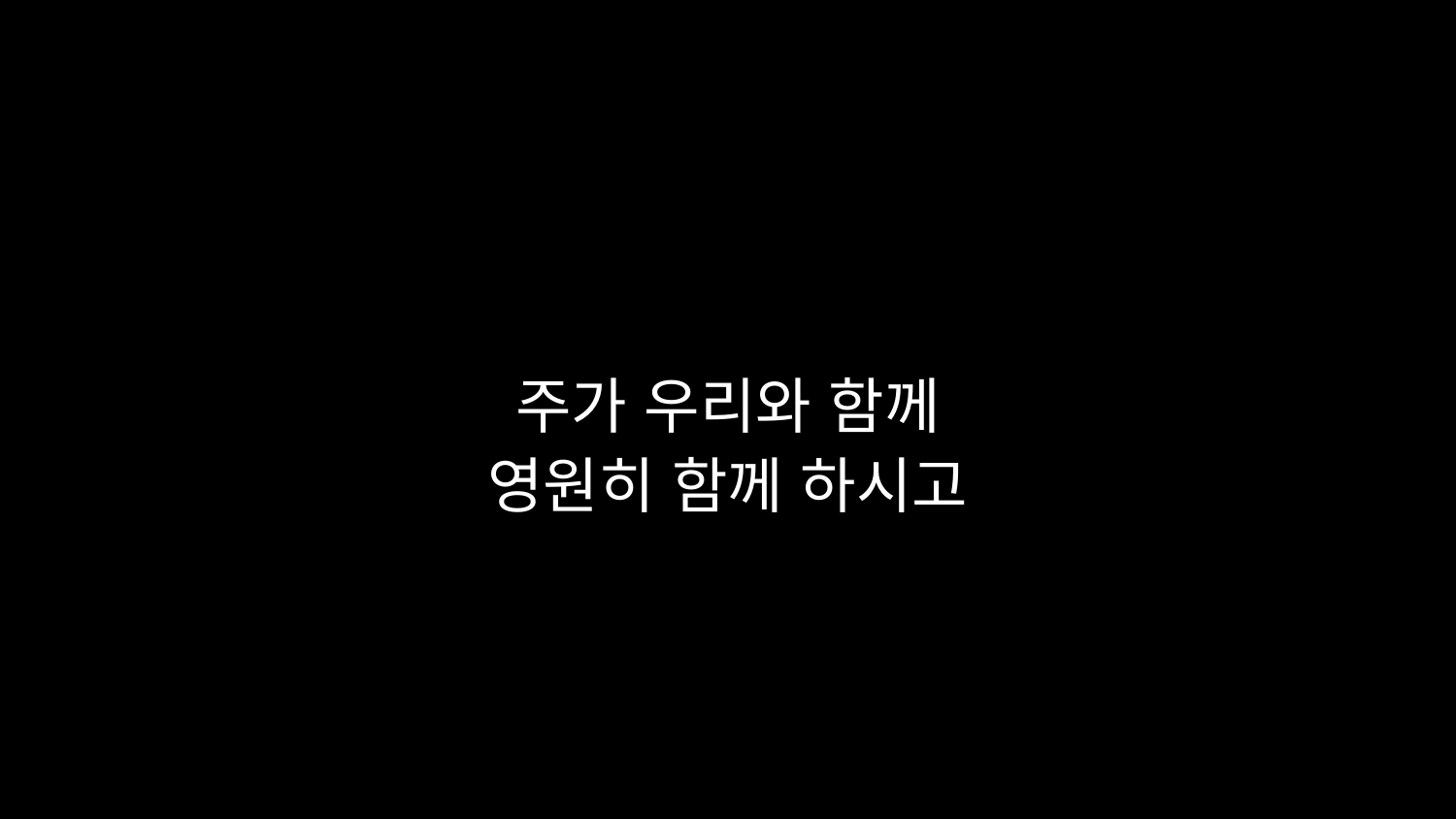

# 주가 우리와 함께 영원히 함께 하시고